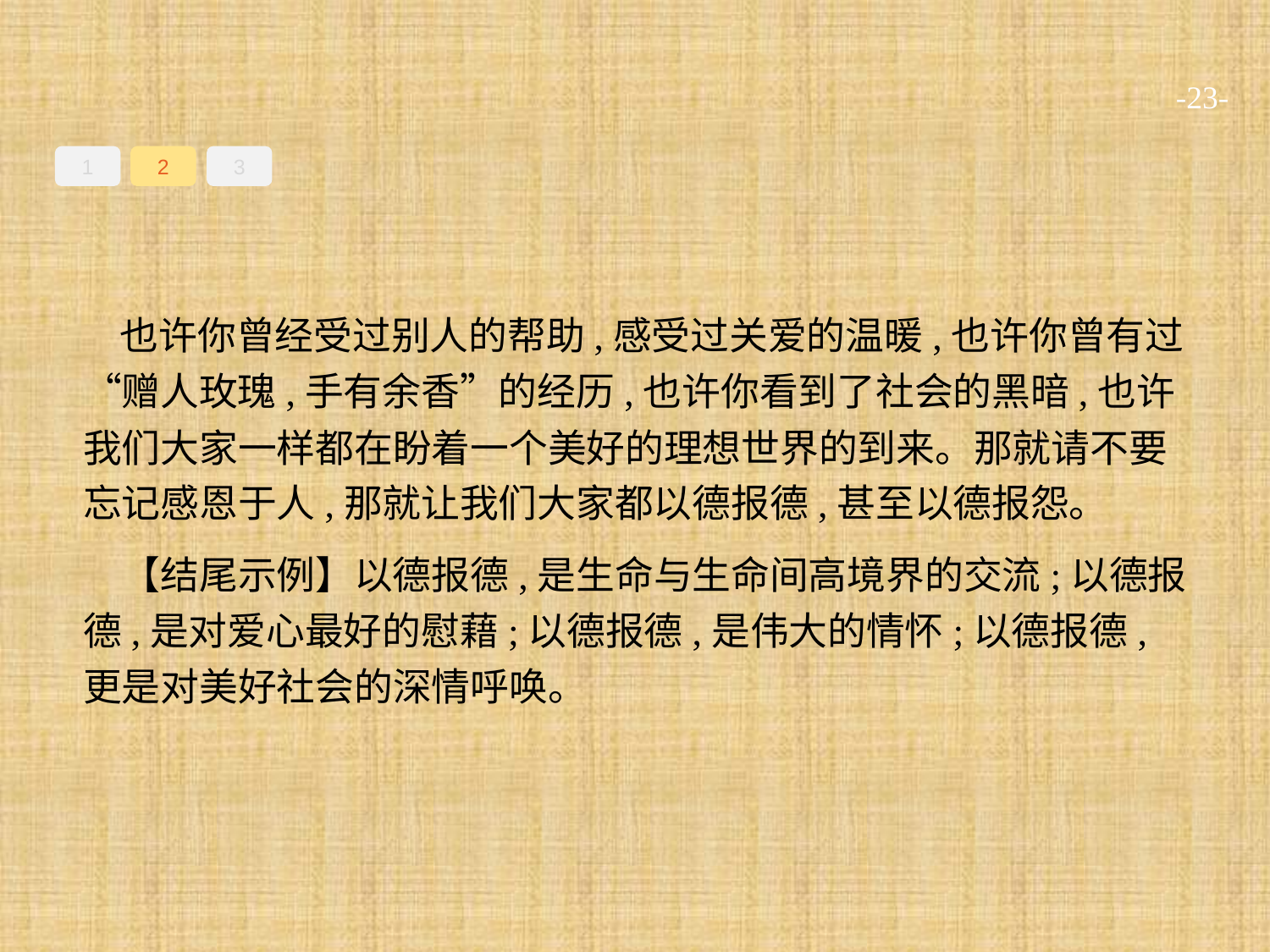

-23-
1
2
3
也许你曾经受过别人的帮助,感受过关爱的温暖,也许你曾有过“赠人玫瑰,手有余香”的经历,也许你看到了社会的黑暗,也许我们大家一样都在盼着一个美好的理想世界的到来。那就请不要忘记感恩于人,那就让我们大家都以德报德,甚至以德报怨。
【结尾示例】以德报德,是生命与生命间高境界的交流;以德报德,是对爱心最好的慰藉;以德报德,是伟大的情怀;以德报德,更是对美好社会的深情呼唤。